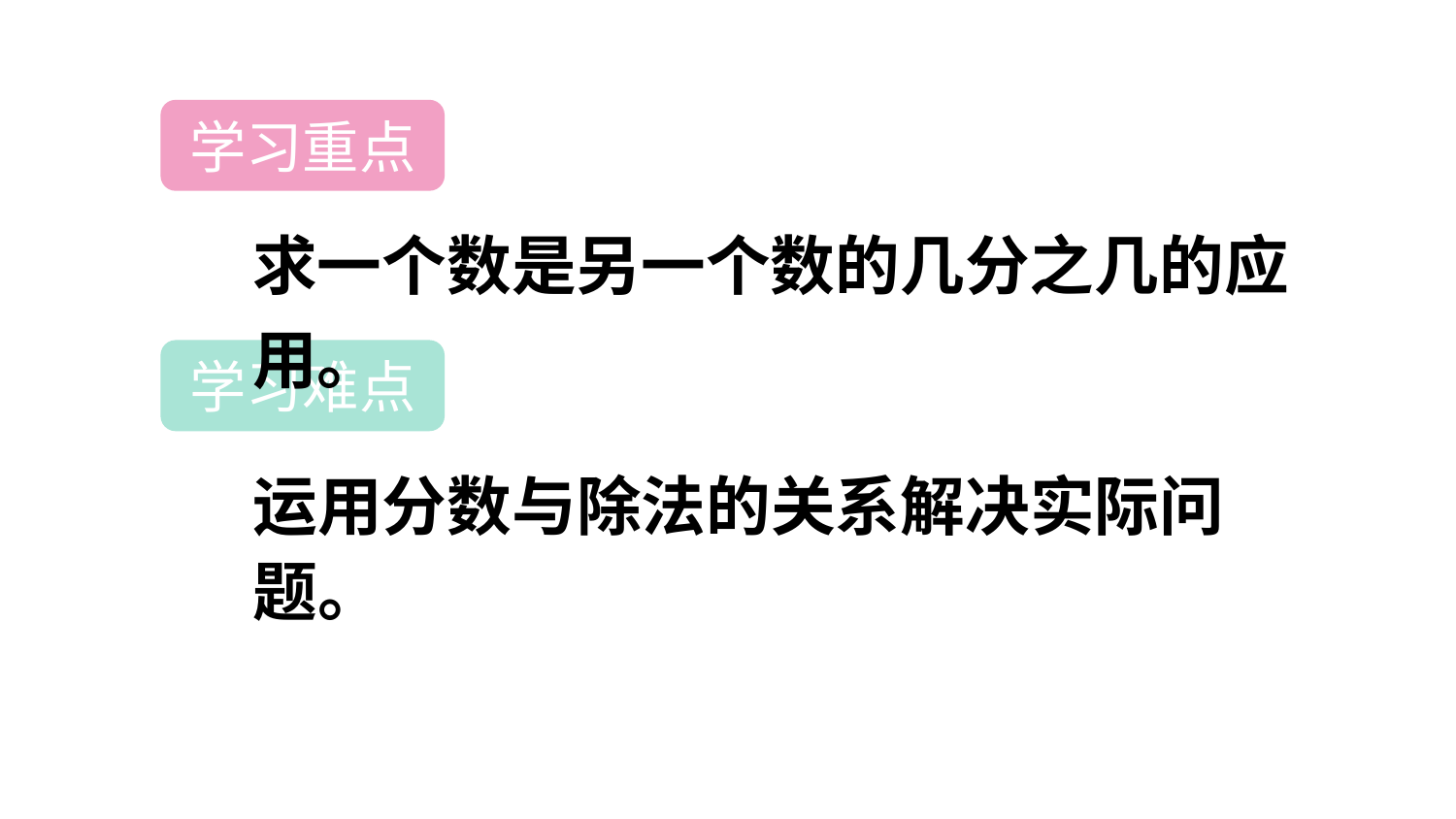

学习重点
求一个数是另一个数的几分之几的应用。
学习难点
运用分数与除法的关系解决实际问题。